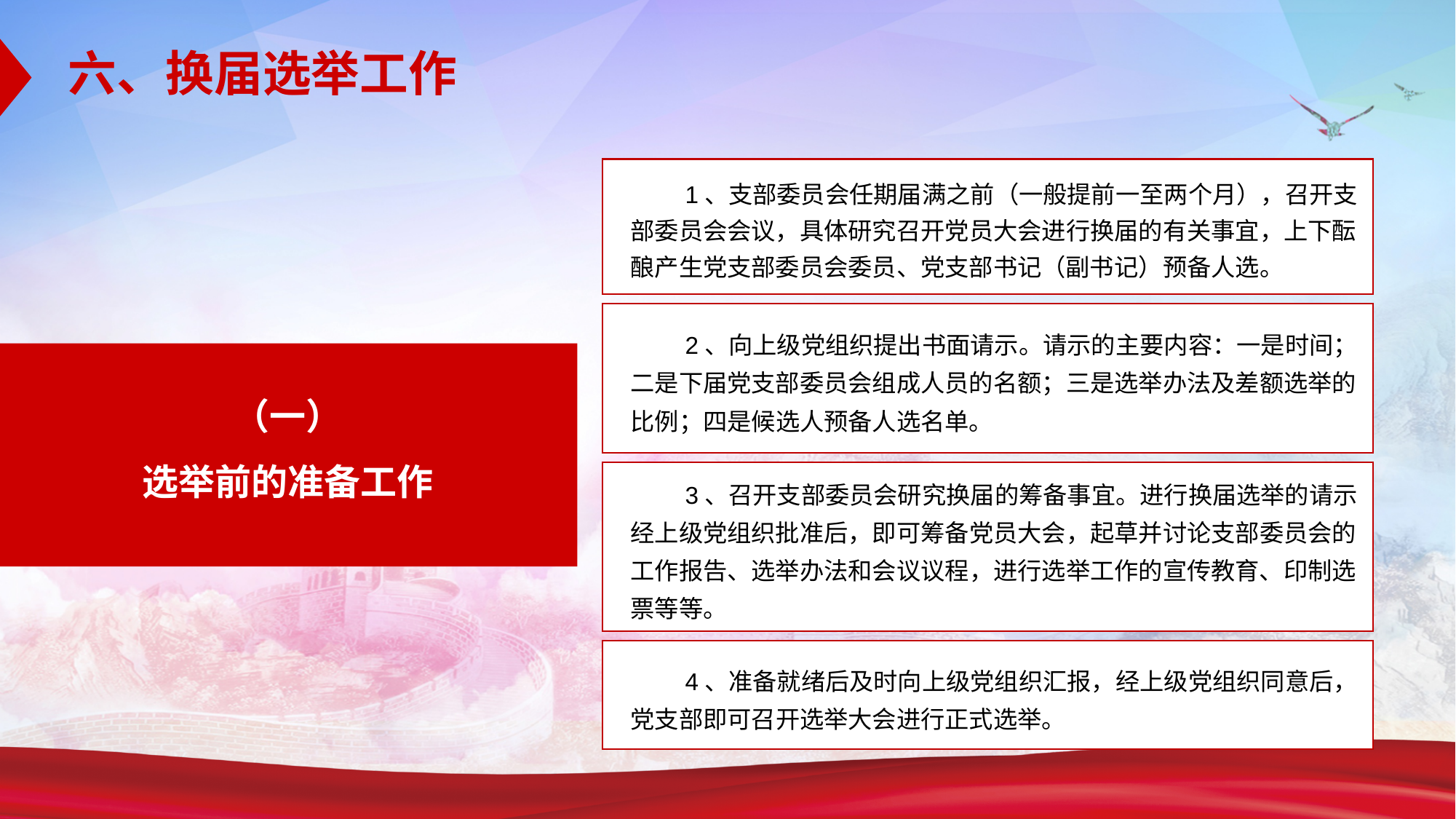

六、换届选举工作

1、支部委员会任期届满之前（一般提前一至两个月），召开支部委员会会议，具体研究召开党员大会进行换届的有关事宜，上下酝酿产生党支部委员会委员、党支部书记（副书记）预备人选。
2、向上级党组织提出书面请示。请示的主要内容：一是时间；二是下届党支部委员会组成人员的名额；三是选举办法及差额选举的比例；四是候选人预备人选名单。

（一）
选举前的准备工作
3、召开支部委员会研究换届的筹备事宜。进行换届选举的请示经上级党组织批准后，即可筹备党员大会，起草并讨论支部委员会的工作报告、选举办法和会议议程，进行选举工作的宣传教育、印制选票等等。
4、准备就绪后及时向上级党组织汇报，经上级党组织同意后，党支部即可召开选举大会进行正式选举。